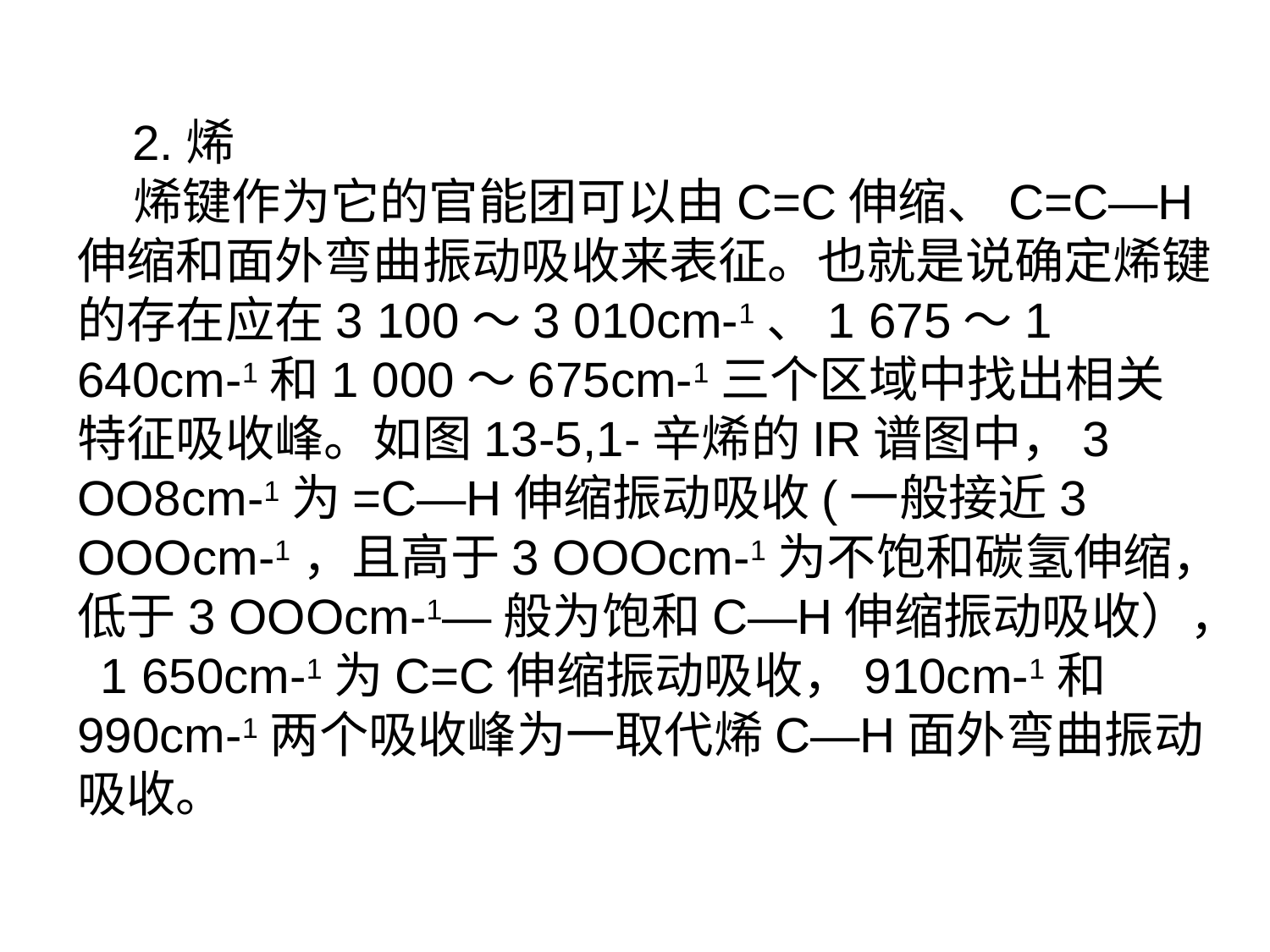

2.烯
    烯键作为它的官能团可以由C=C伸缩、C=C—H伸缩和面外弯曲振动吸收来表征。也就是说确定烯键的存在应在3 100〜3 010cm-1、1 675〜1 640cm-1和1 000〜675cm-1三个区域中找出相关特征吸收峰。如图13-5,1-辛烯的IR谱图中，3 OO8cm-1为=C—H伸缩振动吸收(一般接近3 OOOcm-1，且高于3 OOOcm-1为不饱和碳氢伸缩，低于3 OOOcm-1—般为饱和C—H伸缩振动吸收）， 1 650cm-1为C=C伸缩振动吸收，910cm-1和990cm-1两个吸收峰为一取代烯C—H面外弯曲振动吸收。